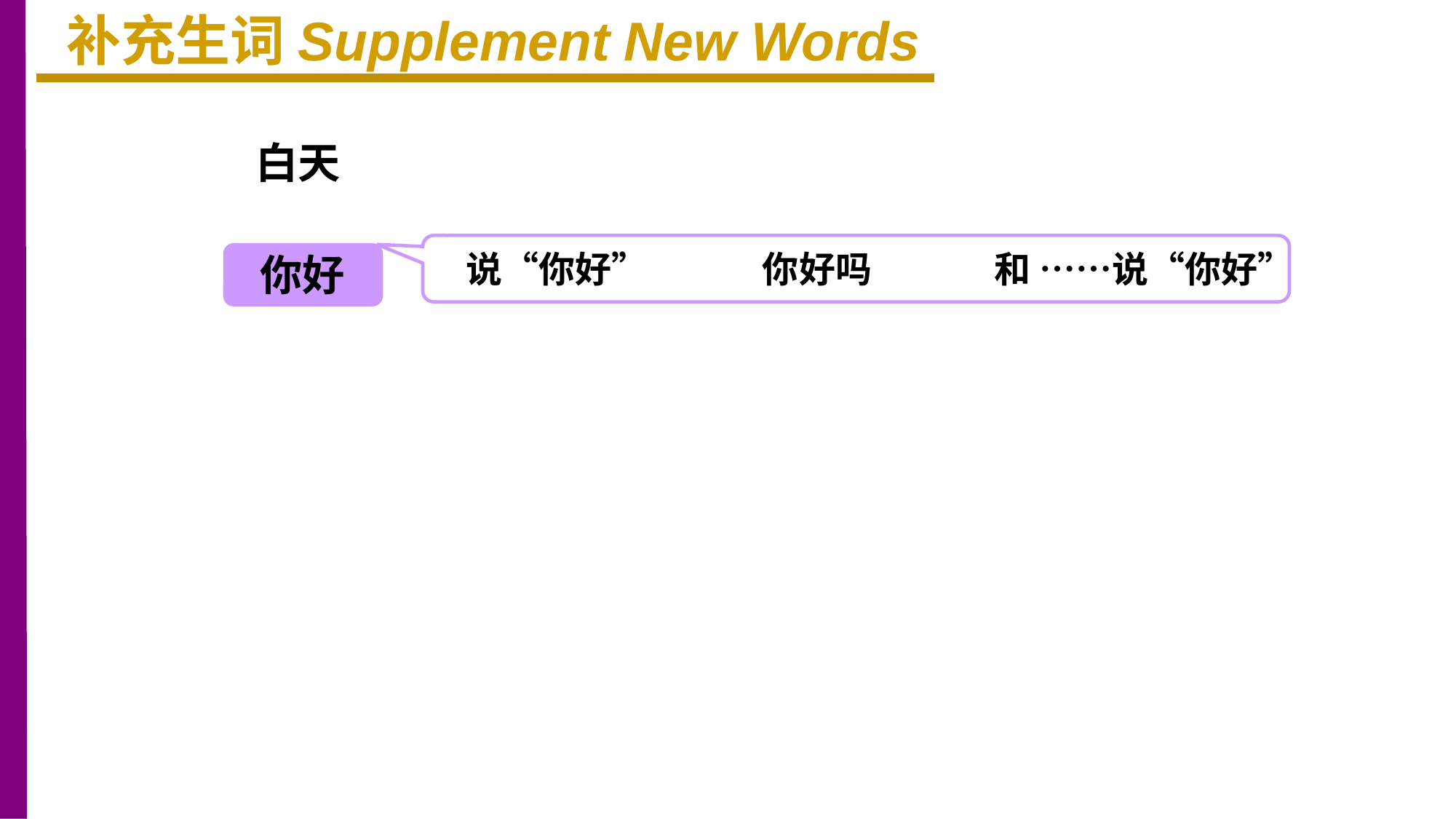

补充生词Supplement New Words
白天

说“你好”              你好吗               和 ……说“你好”
你好